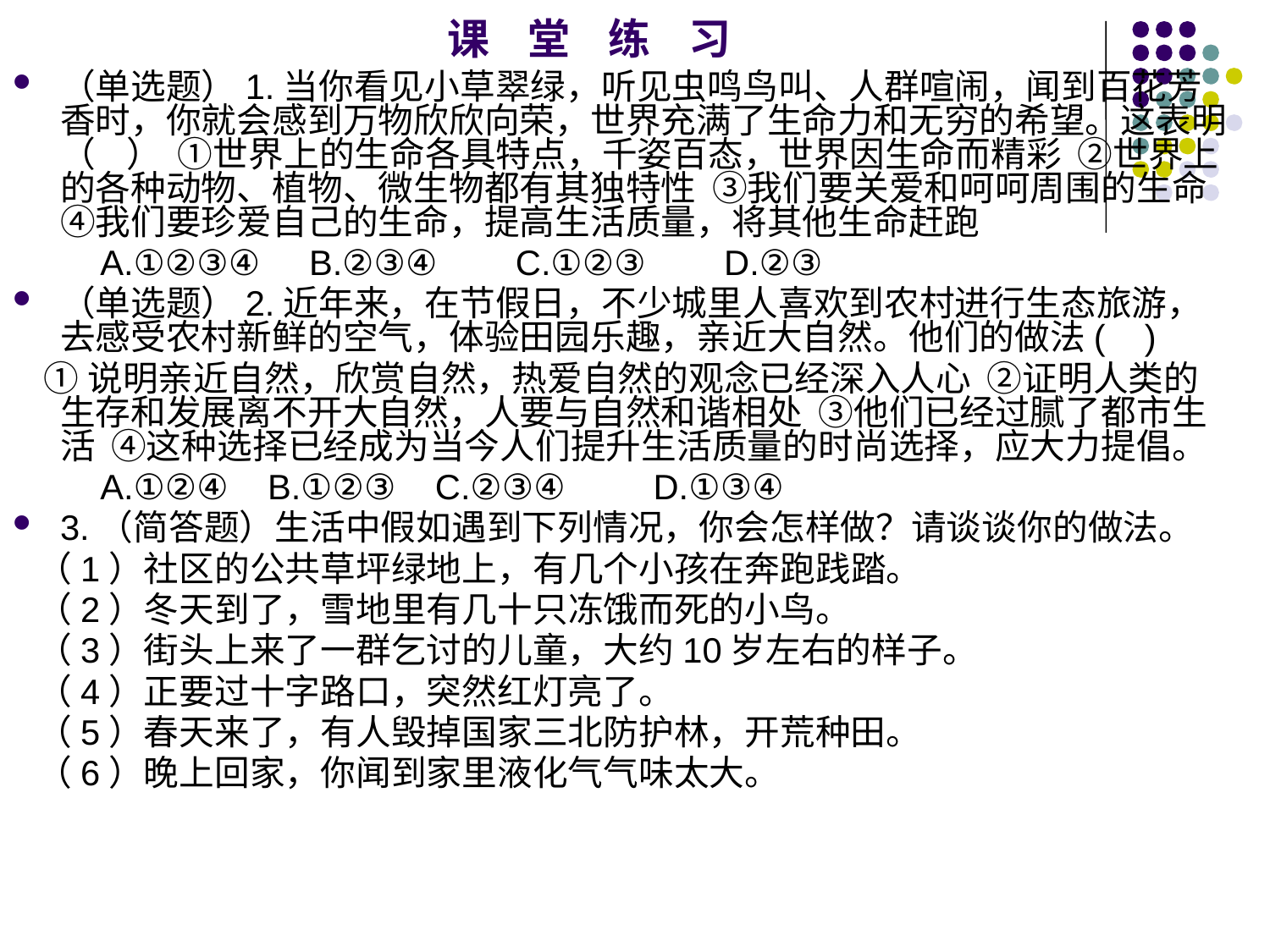

# 课    堂    练    习
（单选题）1.当你看见小草翠绿，听见虫鸣鸟叫、人群喧闹，闻到百花芳香时，你就会感到万物欣欣向荣，世界充满了生命力和无穷的希望。这表明（    ）  ①世界上的生命各具特点，千姿百态，世界因生命而精彩  ②世界上的各种动物、植物、微生物都有其独特性  ③我们要关爱和呵呵周围的生命  ④我们要珍爱自己的生命，提高生活质量，将其他生命赶跑
         A.①②③④     B.②③④        C.①②③        D.②③
（单选题）2.近年来，在节假日，不少城里人喜欢到农村进行生态旅游，去感受农村新鲜的空气，体验田园乐趣，亲近大自然。他们的做法(    )
    ①说明亲近自然，欣赏自然，热爱自然的观念已经深入人心  ②证明人类的生存和发展离不开大自然，人要与自然和谐相处  ③他们已经过腻了都市生活  ④这种选择已经成为当今人们提升生活质量的时尚选择，应大力提倡。
         A.①②④    B.①②③    C.②③④         D.①③④
3.（简答题）生活中假如遇到下列情况，你会怎样做？请谈谈你的做法。
  （1）社区的公共草坪绿地上，有几个小孩在奔跑践踏。
  （2）冬天到了，雪地里有几十只冻饿而死的小鸟。
  （3）街头上来了一群乞讨的儿童，大约10岁左右的样子。
  （4）正要过十字路口，突然红灯亮了。
  （5）春天来了，有人毁掉国家三北防护林，开荒种田。
  （6）晚上回家，你闻到家里液化气气味太大。